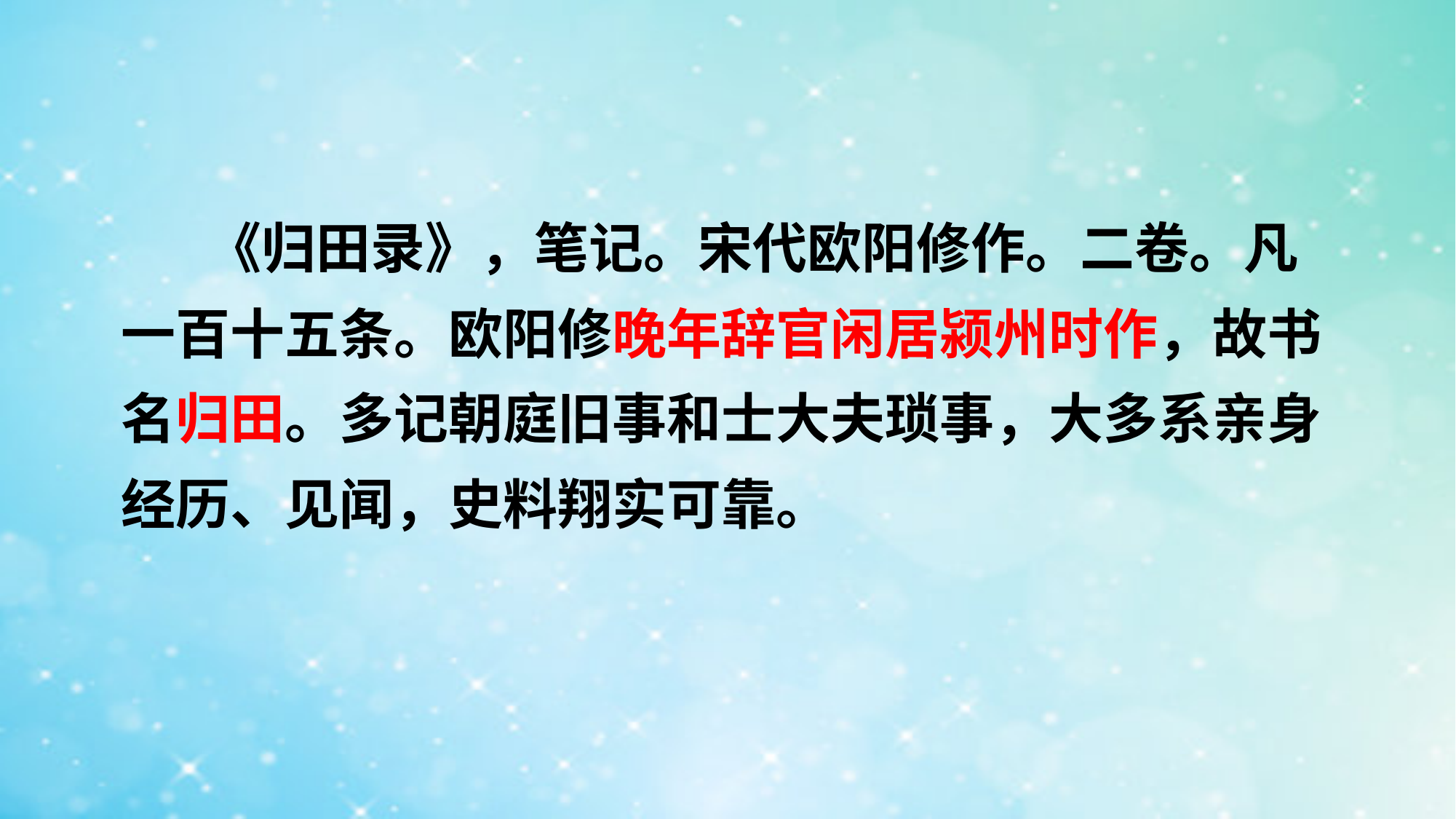

《归田录》，笔记。宋代欧阳修作。二卷。凡一百十五条。欧阳修晚年辞官闲居颍州时作，故书名归田。多记朝庭旧事和士大夫琐事，大多系亲身经历、见闻，史料翔实可靠。